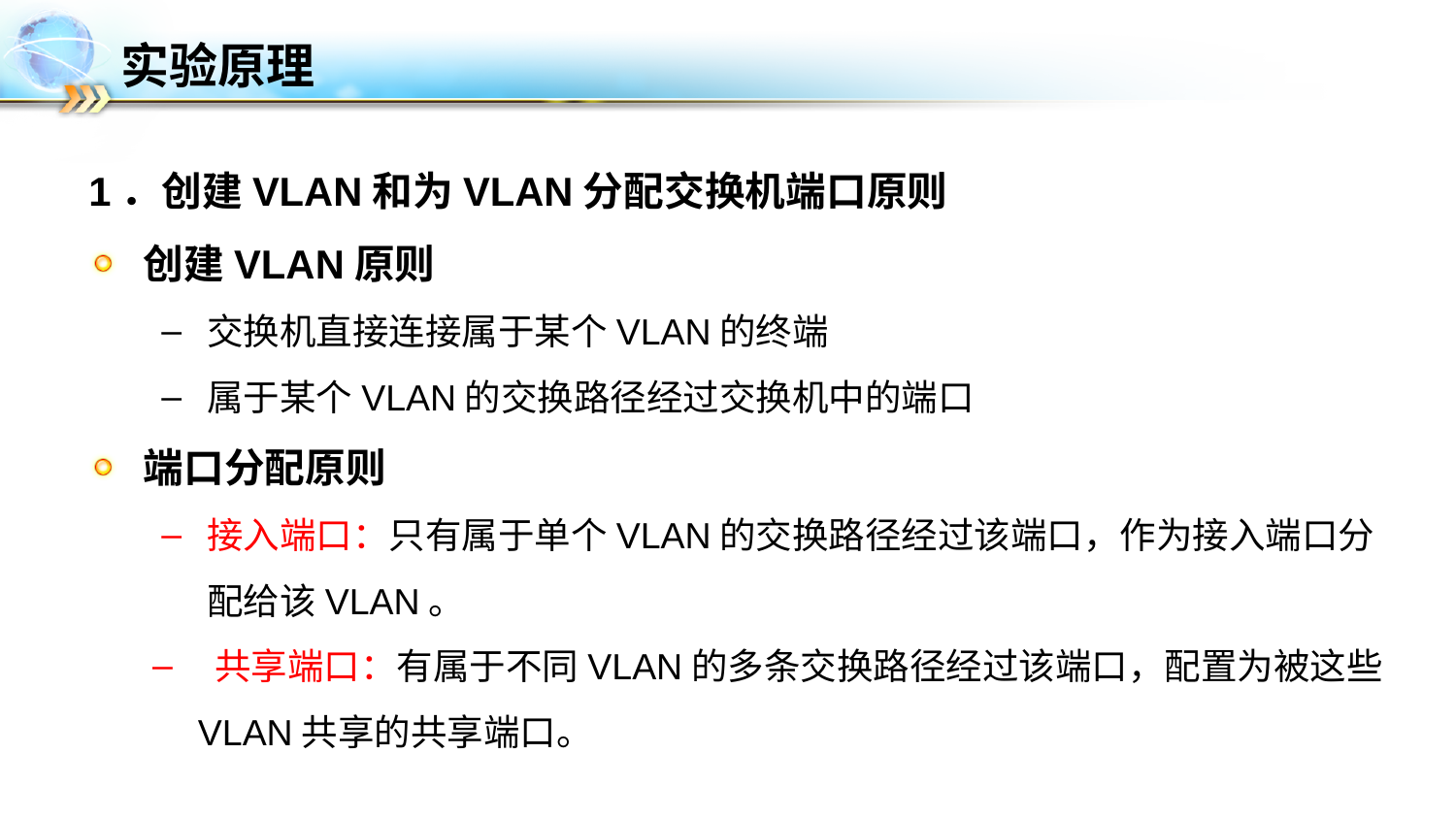

# 实验原理
1．创建VLAN和为VLAN分配交换机端口原则
创建VLAN原则
交换机直接连接属于某个VLAN的终端
属于某个VLAN的交换路径经过交换机中的端口
端口分配原则
接入端口：只有属于单个VLAN的交换路径经过该端口，作为接入端口分配给该VLAN。
 共享端口：有属于不同VLAN的多条交换路径经过该端口，配置为被这些VLAN共享的共享端口。